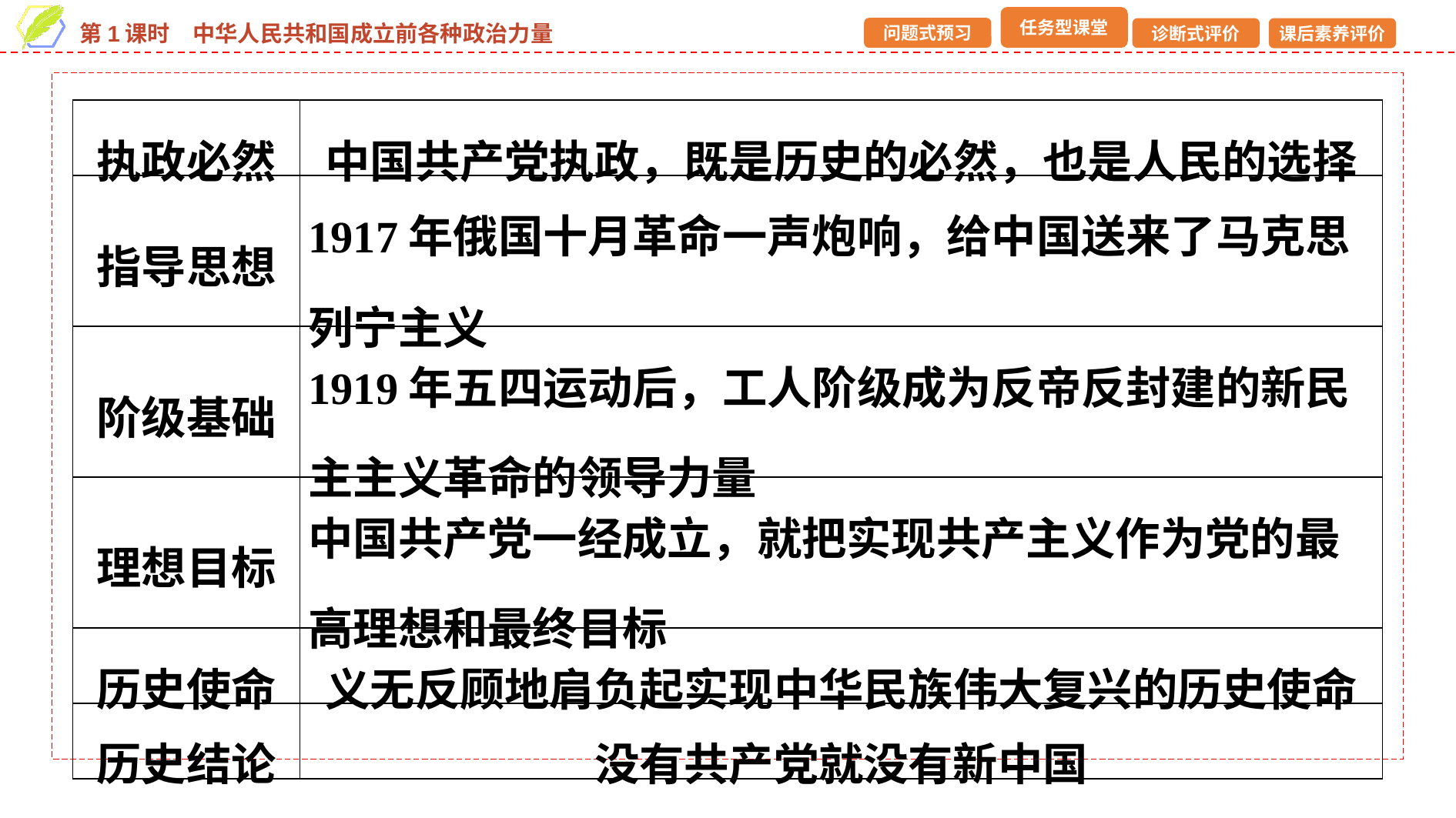

| 执政必然 | 中国共产党执政，既是历史的必然，也是人民的选择 |
| --- | --- |
| 指导思想 | 1917年俄国十月革命一声炮响，给中国送来了马克思列宁主义 |
| 阶级基础 | 1919年五四运动后，工人阶级成为反帝反封建的新民主主义革命的领导力量 |
| 理想目标 | 中国共产党一经成立，就把实现共产主义作为党的最高理想和最终目标 |
| 历史使命 | 义无反顾地肩负起实现中华民族伟大复兴的历史使命 |
| 历史结论 | 没有共产党就没有新中国 |